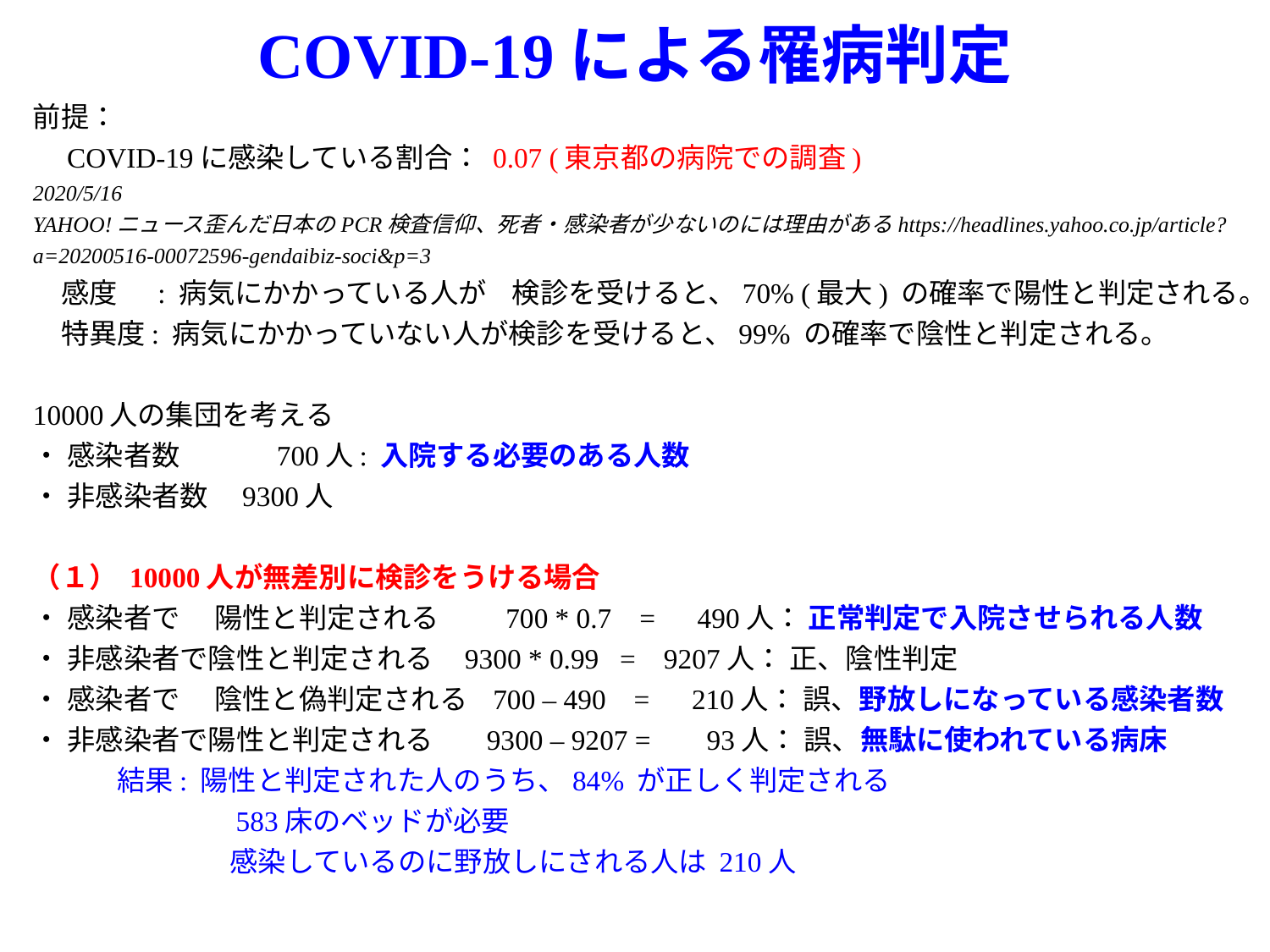

COVID-19による罹病判定
前提：
　COVID-19に感染している割合： 0.07 (東京都の病院での調査)
2020/5/16 YAHOO!ニュース歪んだ日本のPCR検査信仰、死者・感染者が少ないのには理由があるhttps://headlines.yahoo.co.jp/article?a=20200516-00072596-gendaibiz-soci&p=3
　感度　 : 病気にかかっている人が    検診を受けると、70% (最大) の確率で陽性と判定される。
　特異度: 病気にかかっていない人が検診を受けると、99% の確率で陰性と判定される。

10000人の集団を考える
・ 感染者数　　　 700人: 入院する必要のある人数
・ 非感染者数　9300人

（１） 10000人が無差別に検診をうける場合
・ 感染者で　 陽性と判定される　     700 * 0.7    =      490人： 正常判定で入院させられる人数
・ 非感染者で陰性と判定される    9300 * 0.99   =    9207人： 正、陰性判定
・ 感染者で　 陰性と偽判定される   700 – 490    =      210人： 誤、野放しになっている感染者数
・ 非感染者で陽性と判定される　   9300 – 9207 =        93人： 誤、無駄に使われている病床
　　　結果: 陽性と判定された人のうち、84% が正しく判定される
　　　　　　　583床のベッドが必要
　　　　　　　感染しているのに野放しにされる人は 210人